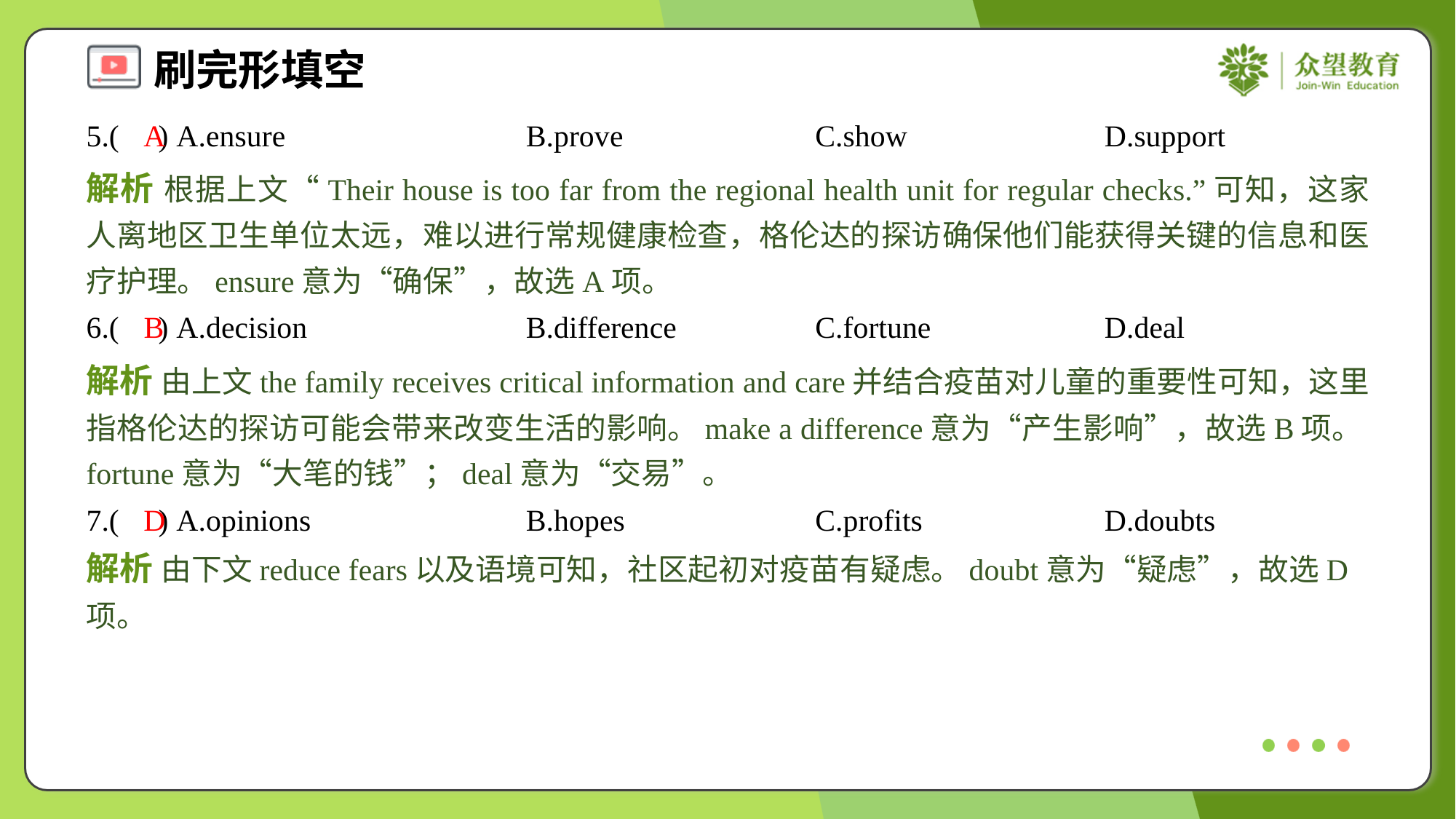

5.(     ) A.ensure	B.prove	C.show	D.support
A
解析 根据上文“Their house is too far from the regional health unit for regular checks.”可知，这家人离地区卫生单位太远，难以进行常规健康检查，格伦达的探访确保他们能获得关键的信息和医疗护理。ensure意为“确保”，故选A项。
6.(     ) A.decision	B.difference	C.fortune	D.deal
B
解析 由上文the family receives critical information and care并结合疫苗对儿童的重要性可知，这里指格伦达的探访可能会带来改变生活的影响。make a difference意为“产生影响”，故选B项。fortune意为“大笔的钱”；deal意为“交易”。
7.(     ) A.opinions	B.hopes	C.profits	D.doubts
D
解析 由下文reduce fears以及语境可知，社区起初对疫苗有疑虑。doubt意为“疑虑”，故选D项。